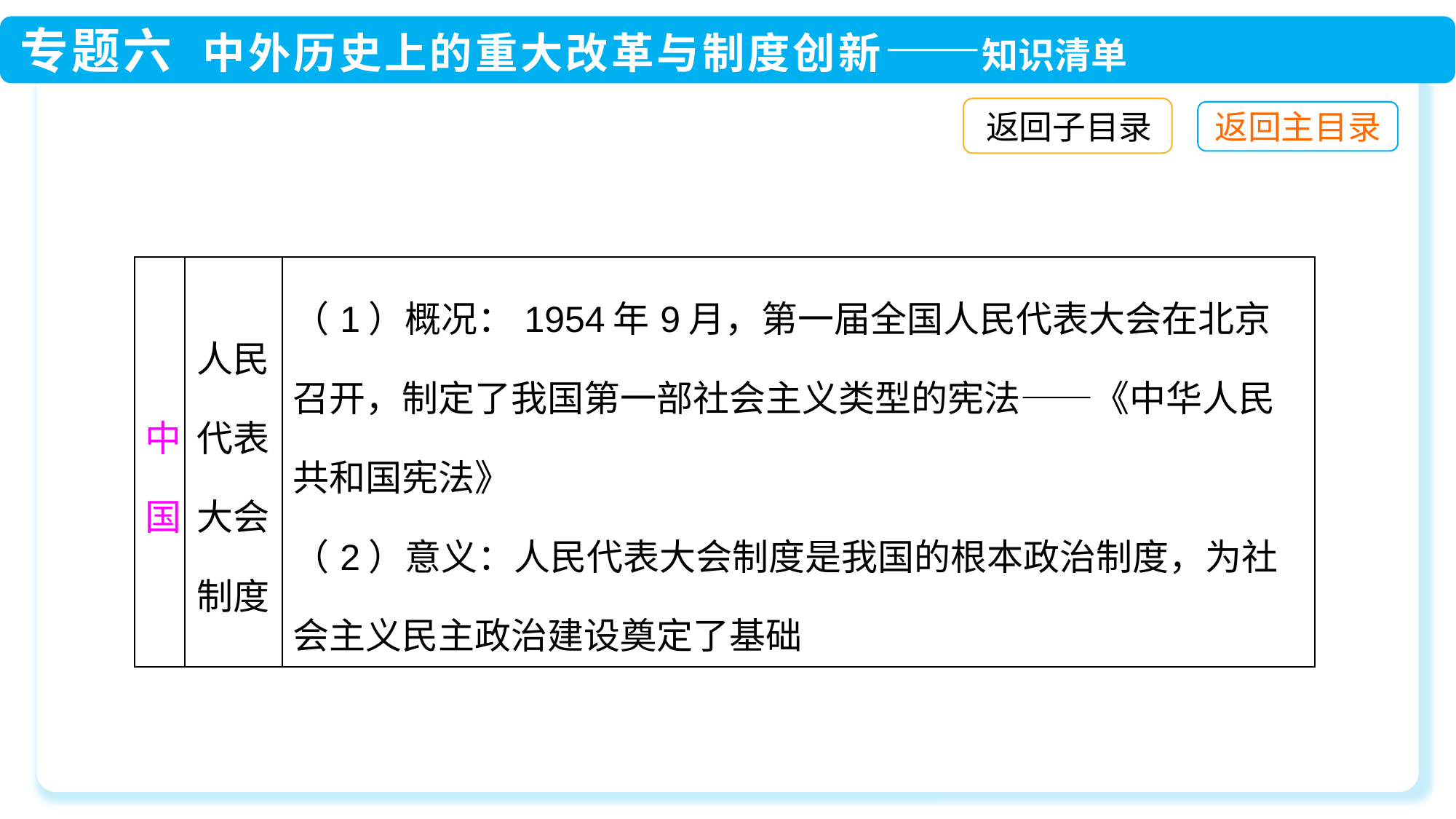

返回子目录
| 中国 | 人民代表大会制度 | （1）概况：1954年9月，第一届全国人民代表大会在北京召开，制定了我国第一部社会主义类型的宪法——《中华人民共和国宪法》 （2）意义：人民代表大会制度是我国的根本政治制度，为社会主义民主政治建设奠定了基础 |
| --- | --- | --- |